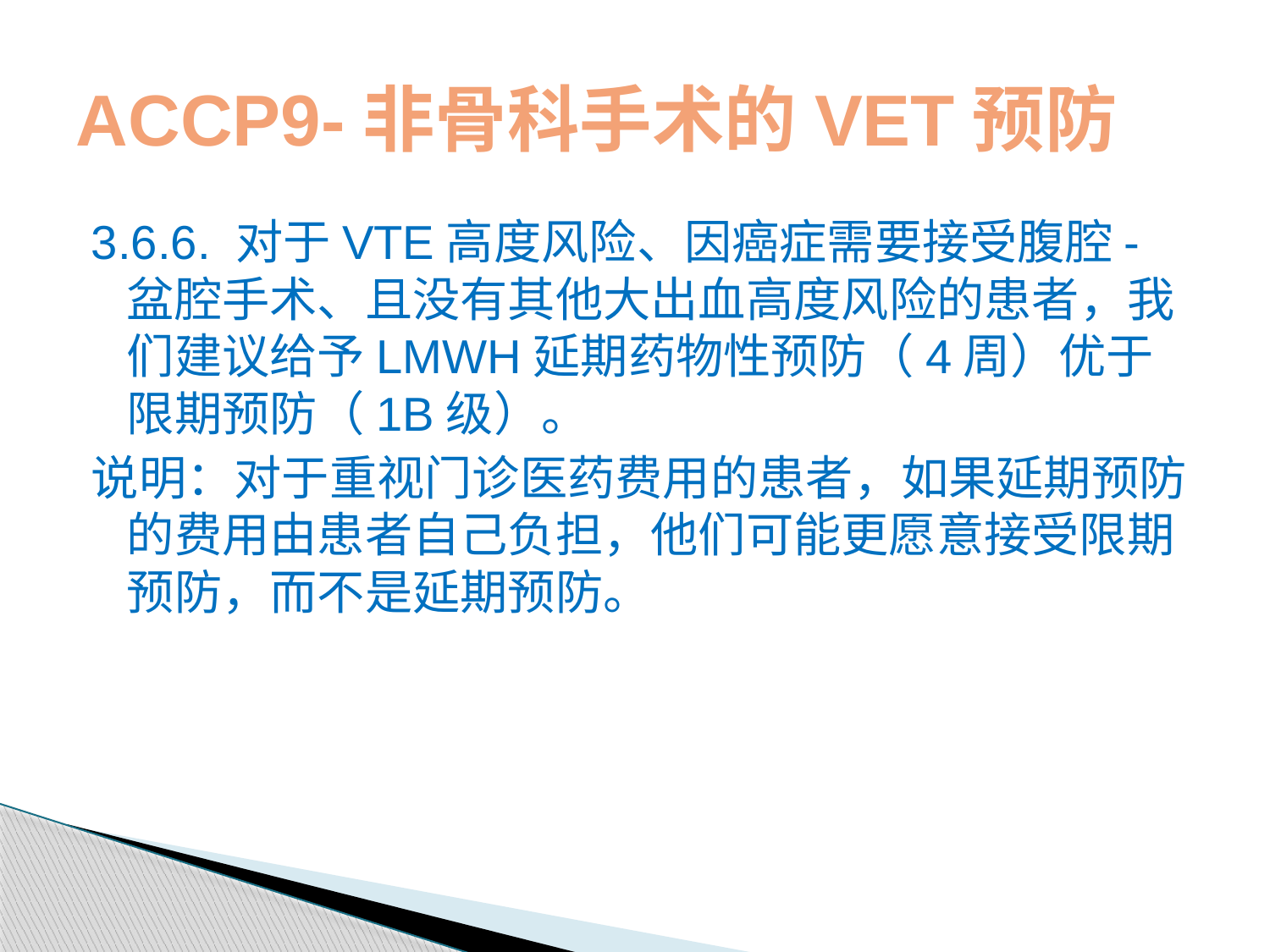

# ACCP9-非骨科手术的VET预防
3.6.6. 对于VTE高度风险、因癌症需要接受腹腔-盆腔手术、且没有其他大出血高度风险的患者，我们建议给予LMWH延期药物性预防（4周）优于限期预防（1B级）。
说明：对于重视门诊医药费用的患者，如果延期预防的费用由患者自己负担，他们可能更愿意接受限期预防，而不是延期预防。